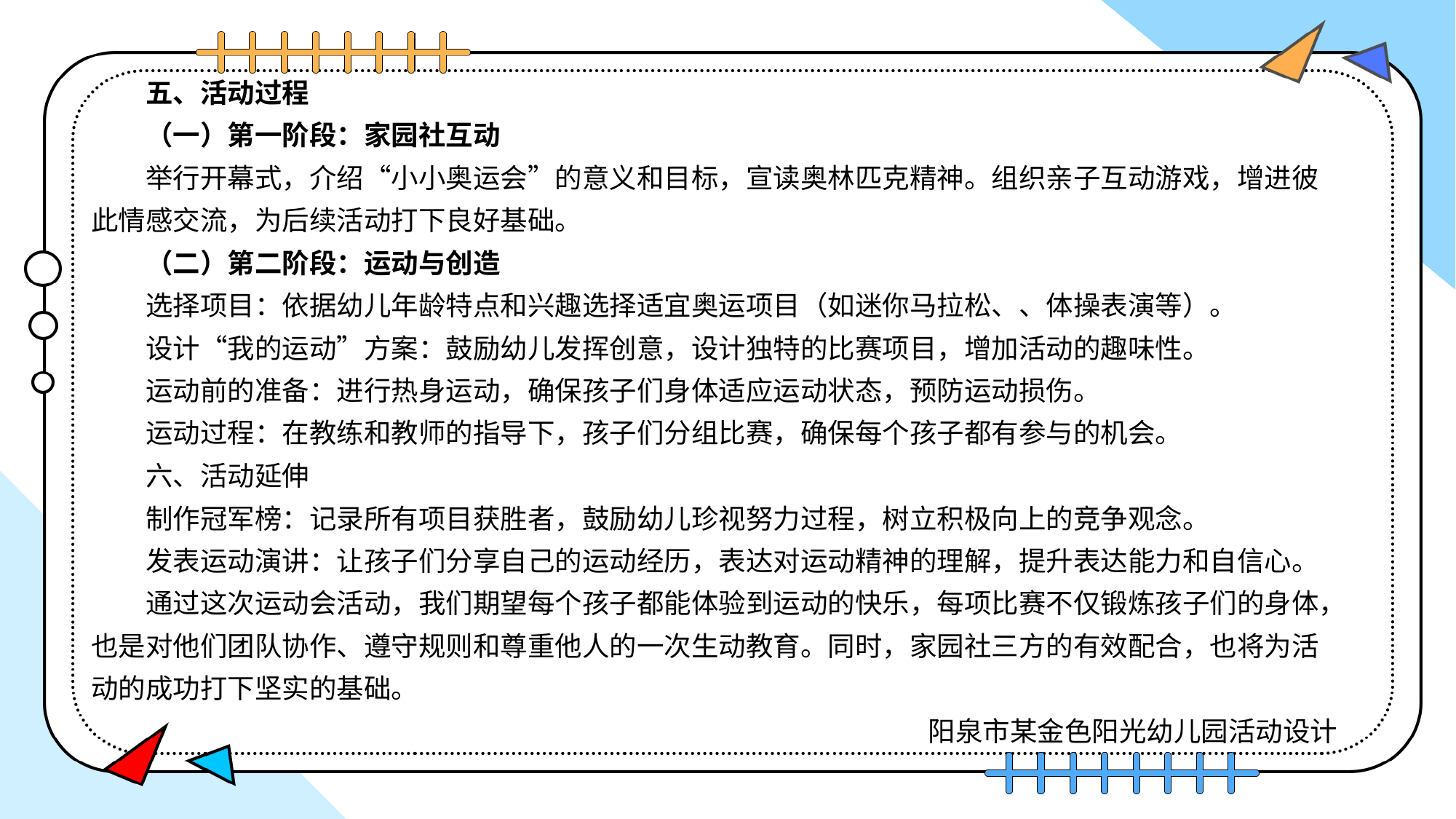

五、活动过程
（一）第一阶段：家园社互动
举行开幕式，介绍“小小奥运会”的意义和目标，宣读奥林匹克精神。组织亲子互动游戏，增进彼此情感交流，为后续活动打下良好基础。
（二）第二阶段：运动与创造
选择项目：依据幼儿年龄特点和兴趣选择适宜奥运项目（如迷你马拉松、、体操表演等）。
设计“我的运动”方案：鼓励幼儿发挥创意，设计独特的比赛项目，增加活动的趣味性。
运动前的准备：进行热身运动，确保孩子们身体适应运动状态，预防运动损伤。
运动过程：在教练和教师的指导下，孩子们分组比赛，确保每个孩子都有参与的机会。
六、活动延伸
制作冠军榜：记录所有项目获胜者，鼓励幼儿珍视努力过程，树立积极向上的竞争观念。
发表运动演讲：让孩子们分享自己的运动经历，表达对运动精神的理解，提升表达能力和自信心。
通过这次运动会活动，我们期望每个孩子都能体验到运动的快乐，每项比赛不仅锻炼孩子们的身体，也是对他们团队协作、遵守规则和尊重他人的一次生动教育。同时，家园社三方的有效配合，也将为活动的成功打下坚实的基础。
阳泉市某金色阳光幼儿园活动设计